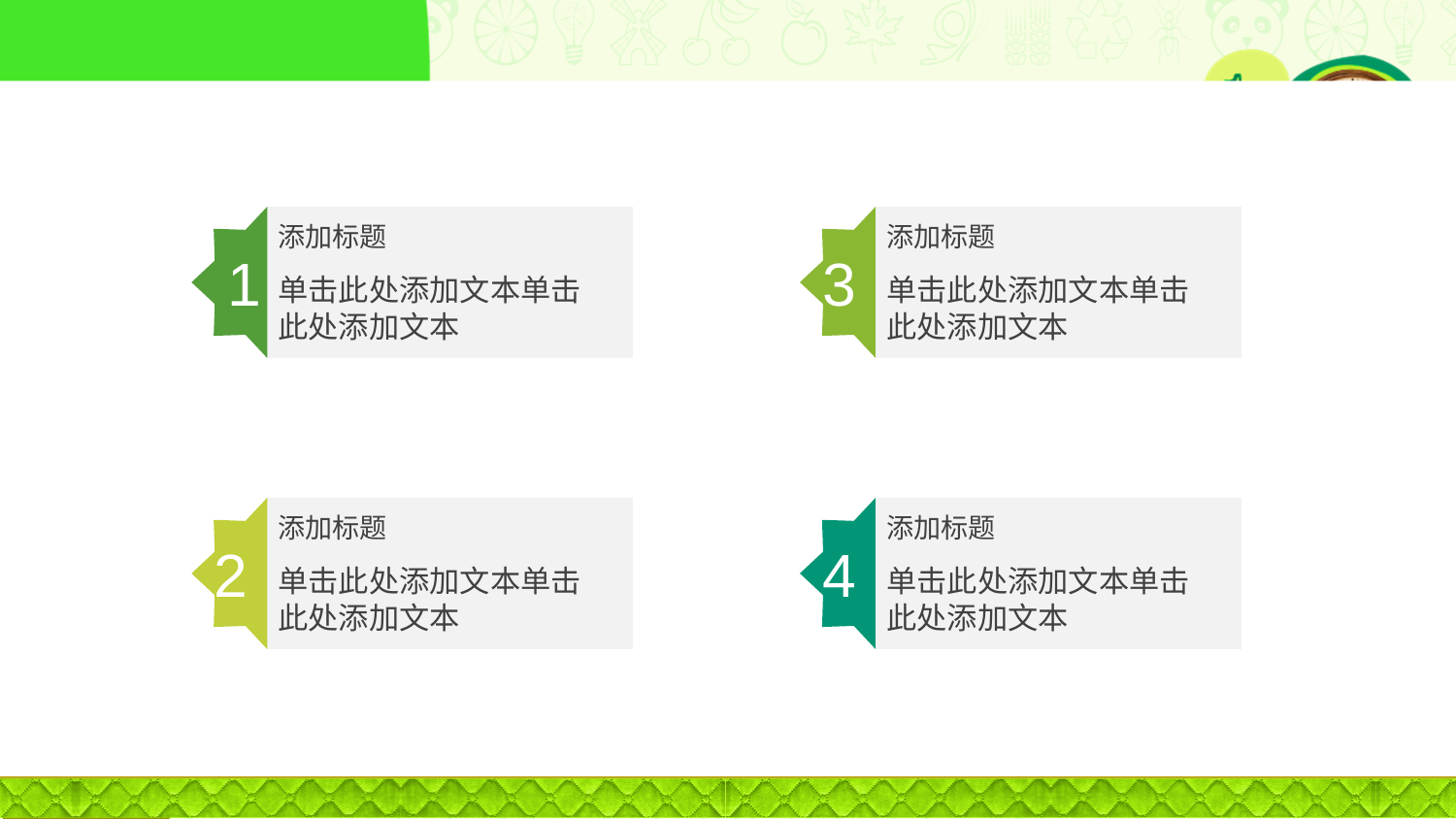

#

添加标题
1
单击此处添加文本单击此处添加文本

添加标题
3
单击此处添加文本单击此处添加文本

添加标题
2
单击此处添加文本单击此处添加文本

添加标题
4
单击此处添加文本单击此处添加文本